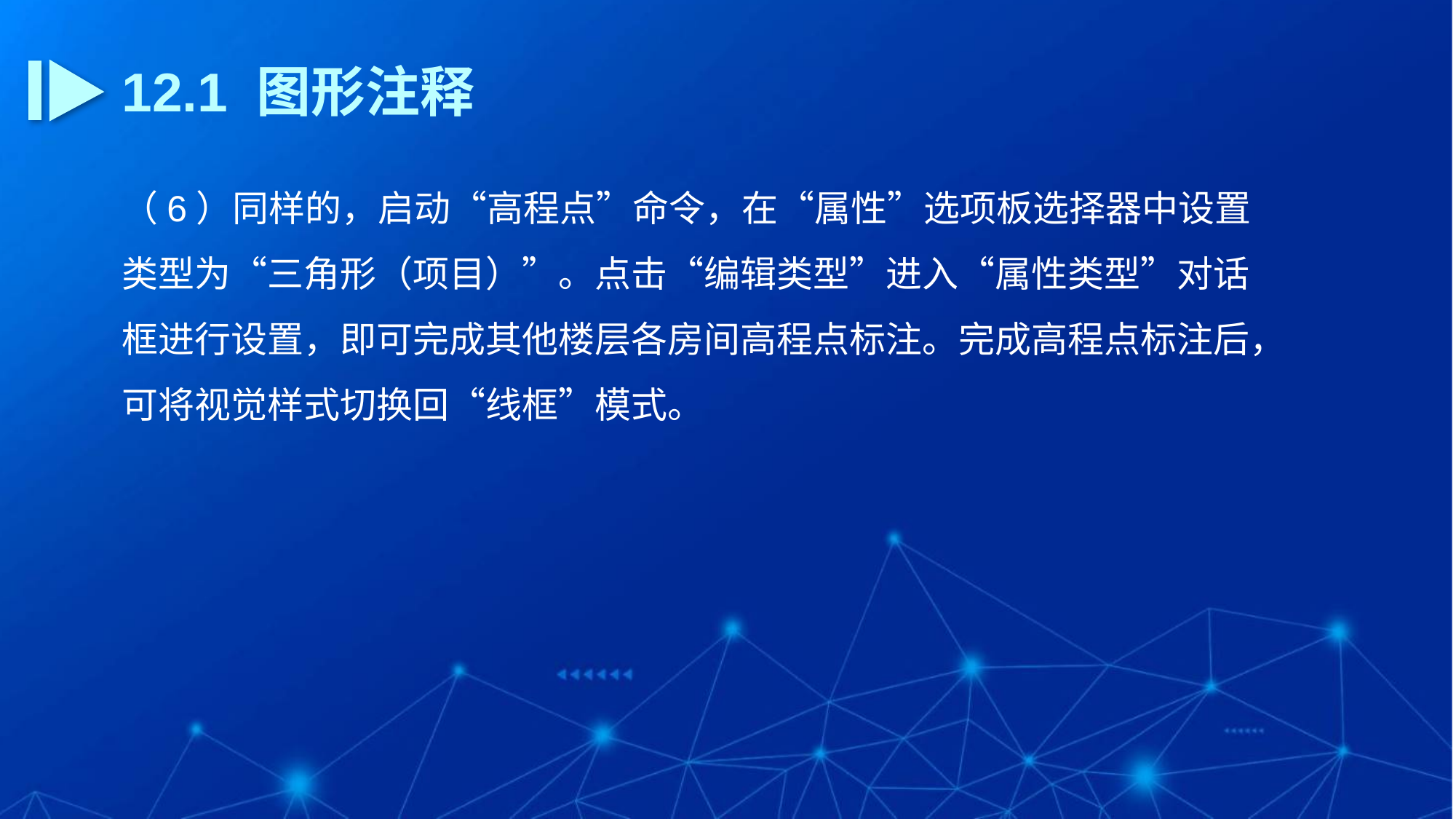

12.1 图形注释

（6）同样的，启动“高程点”命令，在“属性”选项板选择器中设置类型为“三角形（项目）”。点击“编辑类型”进入“属性类型”对话框进行设置，即可完成其他楼层各房间高程点标注。完成高程点标注后，可将视觉样式切换回“线框”模式。